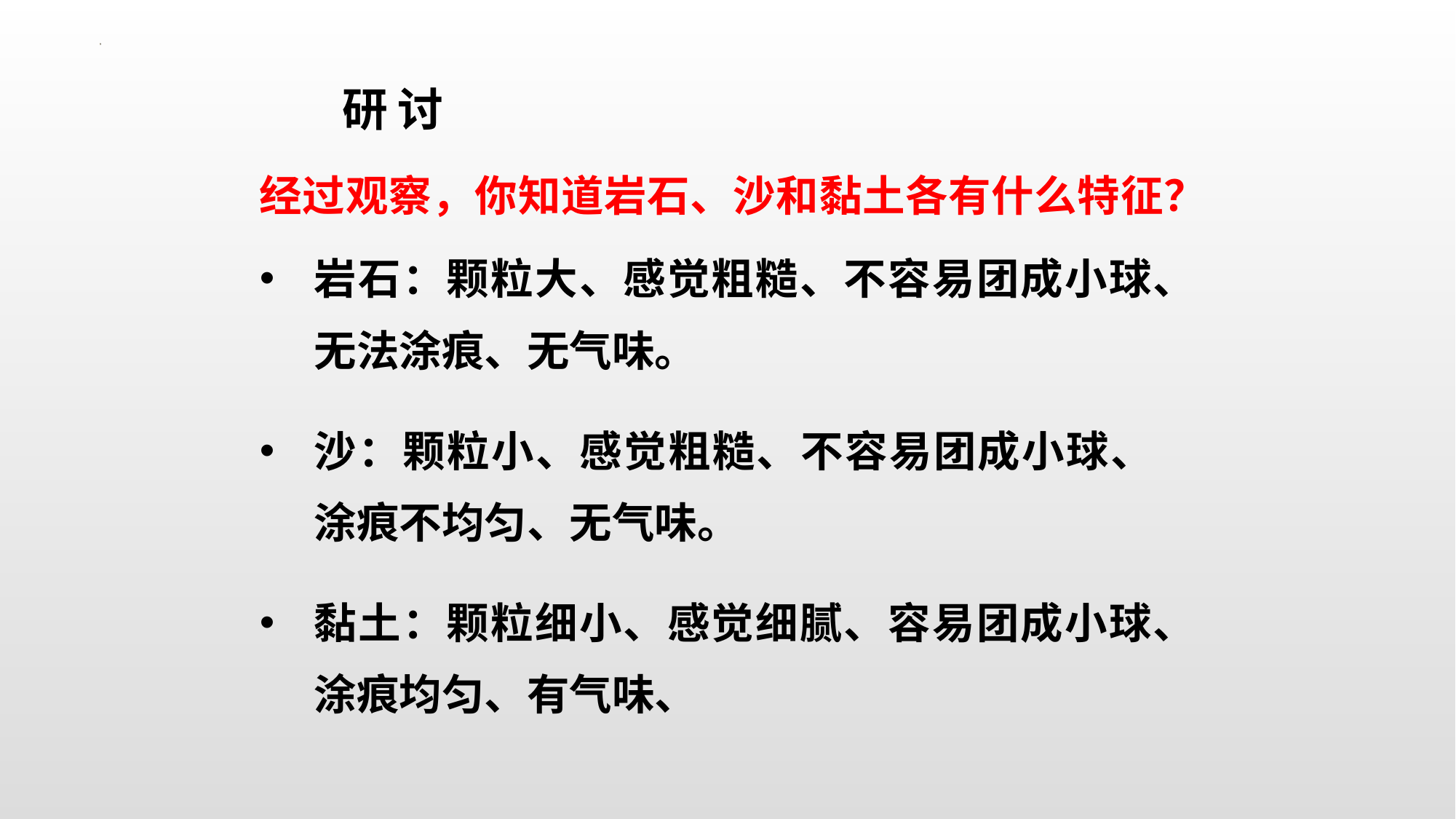

研 讨
经过观察，你知道岩石、沙和黏土各有什么特征？
岩石：颗粒大、感觉粗糙、不容易团成小球、无法涂痕、无气味。
沙：颗粒小、感觉粗糙、不容易团成小球、涂痕不均匀、无气味。
黏土：颗粒细小、感觉细腻、容易团成小球、涂痕均匀、有气味、